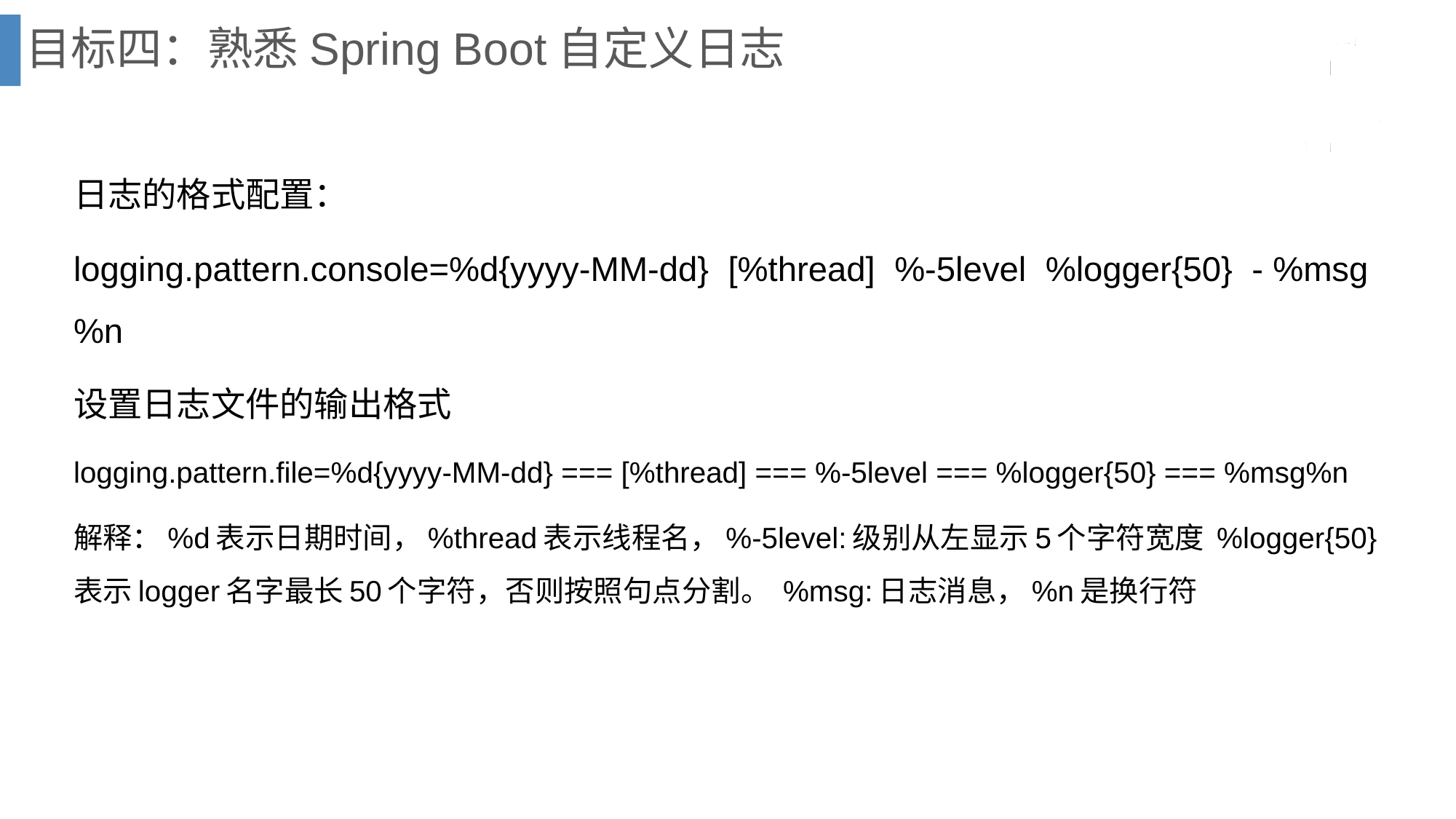

目标四：熟悉Spring Boot自定义日志
日志的格式配置：
logging.pattern.console=%d{yyyy‐MM‐dd}  [%thread]  %‐5level  %logger{50}  ‐ %msg%n
设置日志文件的输出格式
logging.pattern.file=%d{yyyy‐MM‐dd} === [%thread] === %‐5level === %logger{50} === %msg%n
解释：%d表示日期时间，%thread表示线程名，%‐5level:级别从左显示5个字符宽度 %logger{50} 表示logger名字最长50个字符，否则按照句点分割。 %msg:日志消息，%n是换行符